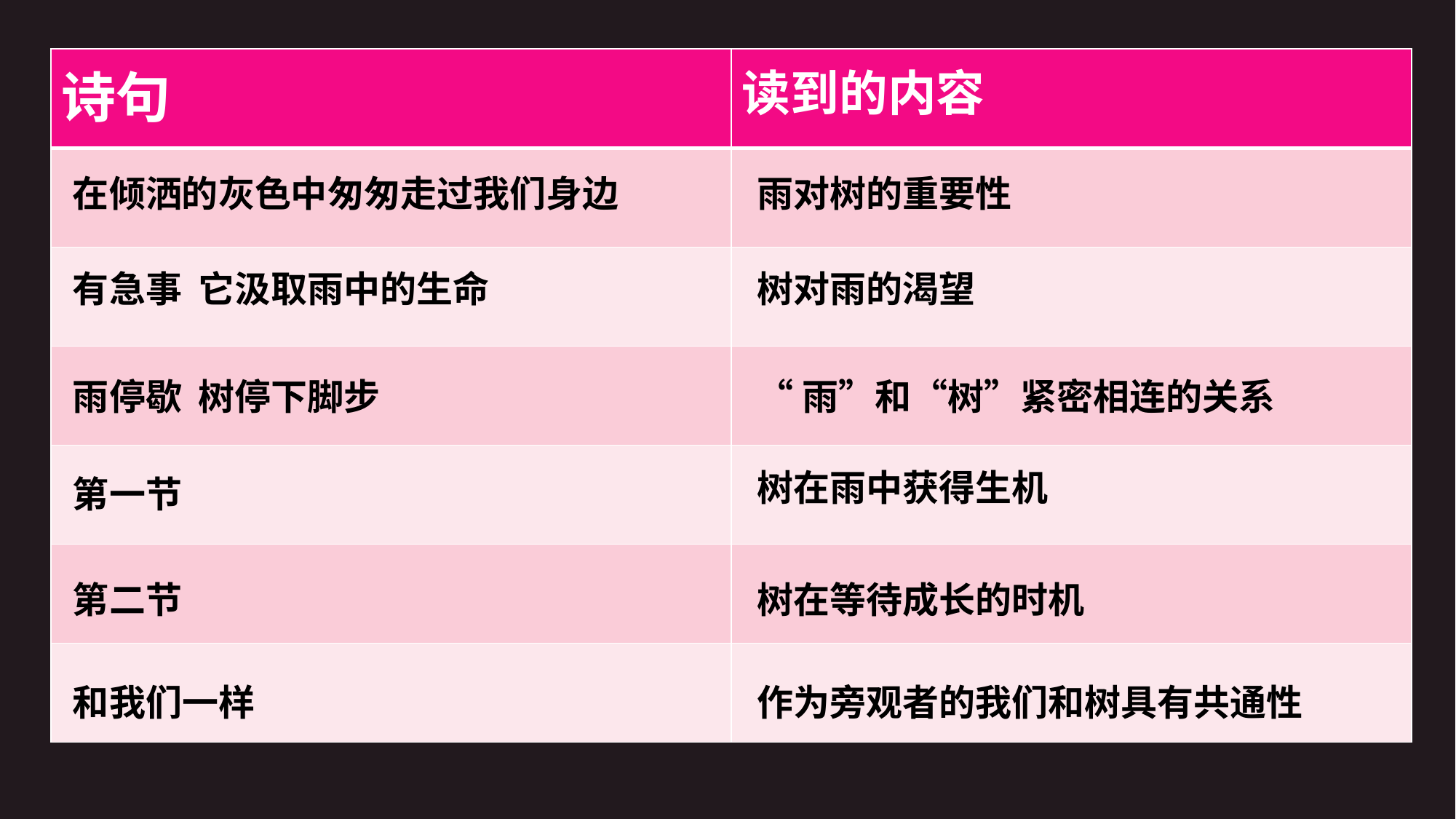

| 诗句 | 读到的内容 |
| --- | --- |
|  |  |
|  |  |
|  |  |
|  |  |
|  |  |
|  |  |
在倾洒的灰色中匆匆走过我们身边
雨对树的重要性
有急事  它汲取雨中的生命
树对雨的渴望
雨停歇  树停下脚步
“雨”和“树”紧密相连的关系
树在雨中获得生机
第一节
第二节
树在等待成长的时机
和我们一样
作为旁观者的我们和树具有共通性